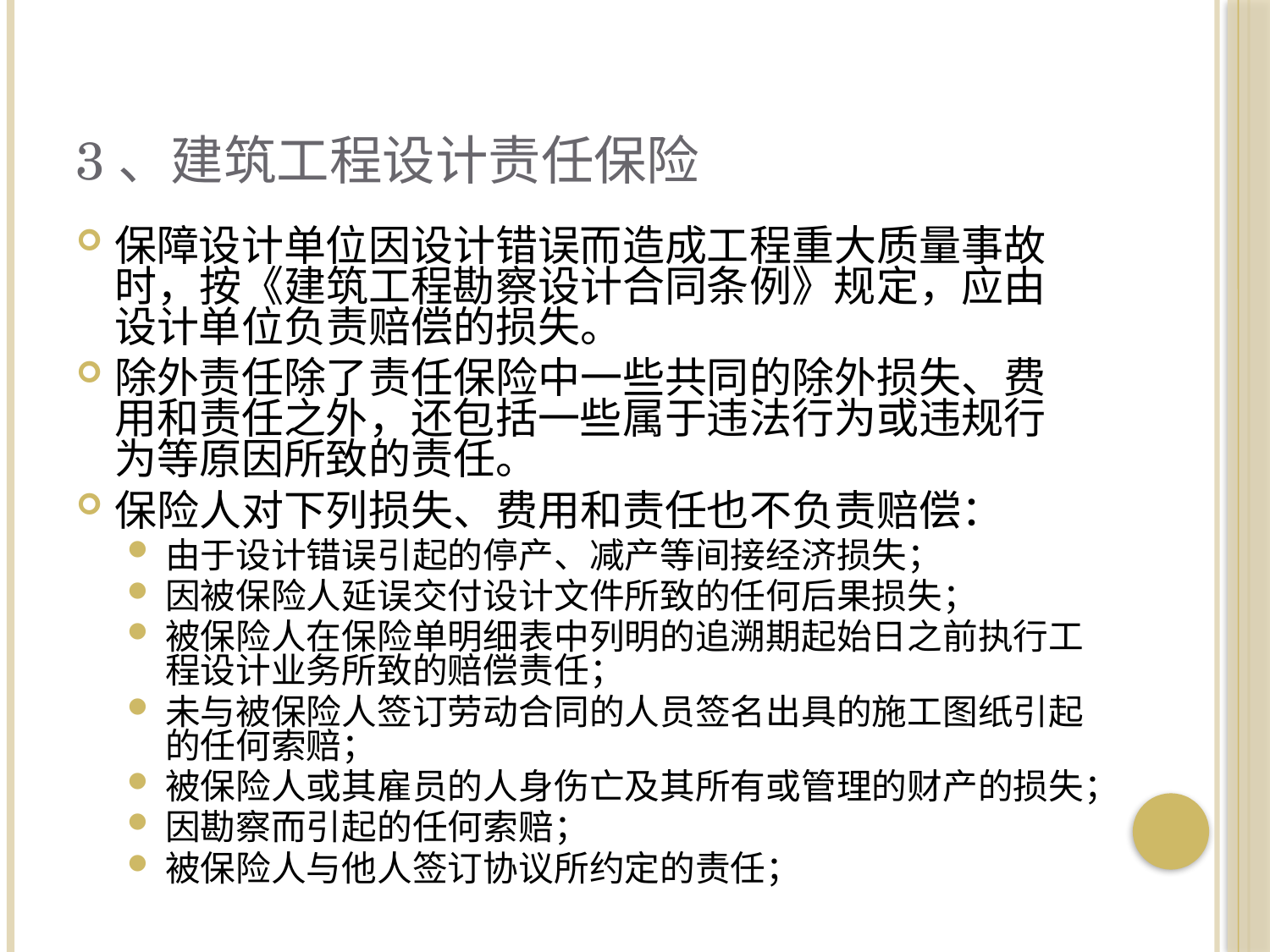

# 3、建筑工程设计责任保险
保障设计单位因设计错误而造成工程重大质量事故时，按《建筑工程勘察设计合同条例》规定，应由设计单位负责赔偿的损失。
除外责任除了责任保险中一些共同的除外损失、费用和责任之外，还包括一些属于违法行为或违规行为等原因所致的责任。
保险人对下列损失、费用和责任也不负责赔偿：
由于设计错误引起的停产、减产等间接经济损失；
因被保险人延误交付设计文件所致的任何后果损失；
被保险人在保险单明细表中列明的追溯期起始日之前执行工程设计业务所致的赔偿责任；
未与被保险人签订劳动合同的人员签名出具的施工图纸引起的任何索赔；
被保险人或其雇员的人身伤亡及其所有或管理的财产的损失；
因勘察而引起的任何索赔；
被保险人与他人签订协议所约定的责任；